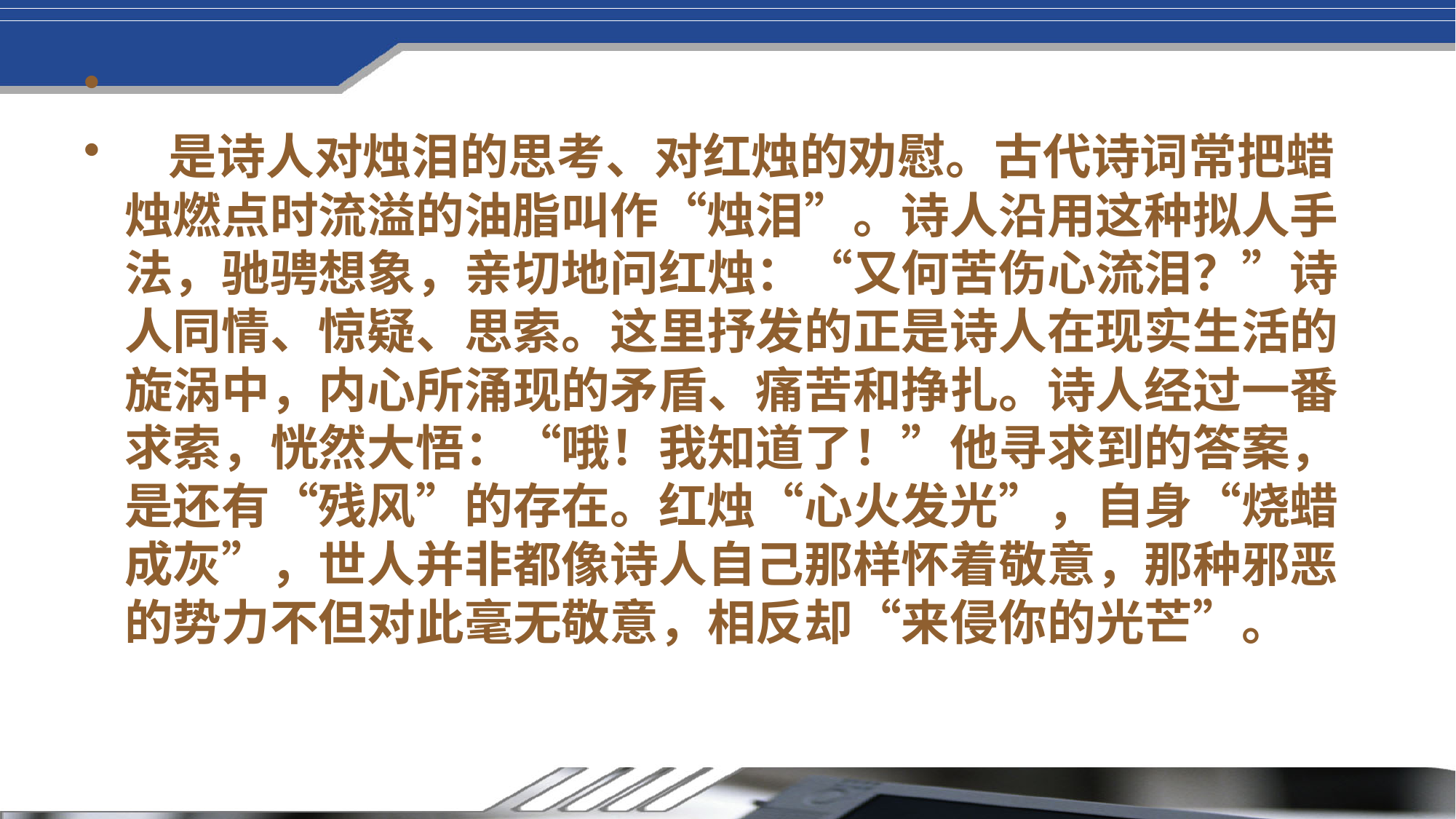

是诗人对烛泪的思考、对红烛的劝慰。古代诗词常把蜡烛燃点时流溢的油脂叫作“烛泪”。诗人沿用这种拟人手法，驰骋想象，亲切地问红烛：“又何苦伤心流泪？”诗人同情、惊疑、思索。这里抒发的正是诗人在现实生活的旋涡中，内心所涌现的矛盾、痛苦和挣扎。诗人经过一番求索，恍然大悟：“哦！我知道了！”他寻求到的答案，是还有“残风”的存在。红烛“心火发光”，自身“烧蜡成灰”，世人并非都像诗人自己那样怀着敬意，那种邪恶的势力不但对此毫无敬意，相反却“来侵你的光芒”。